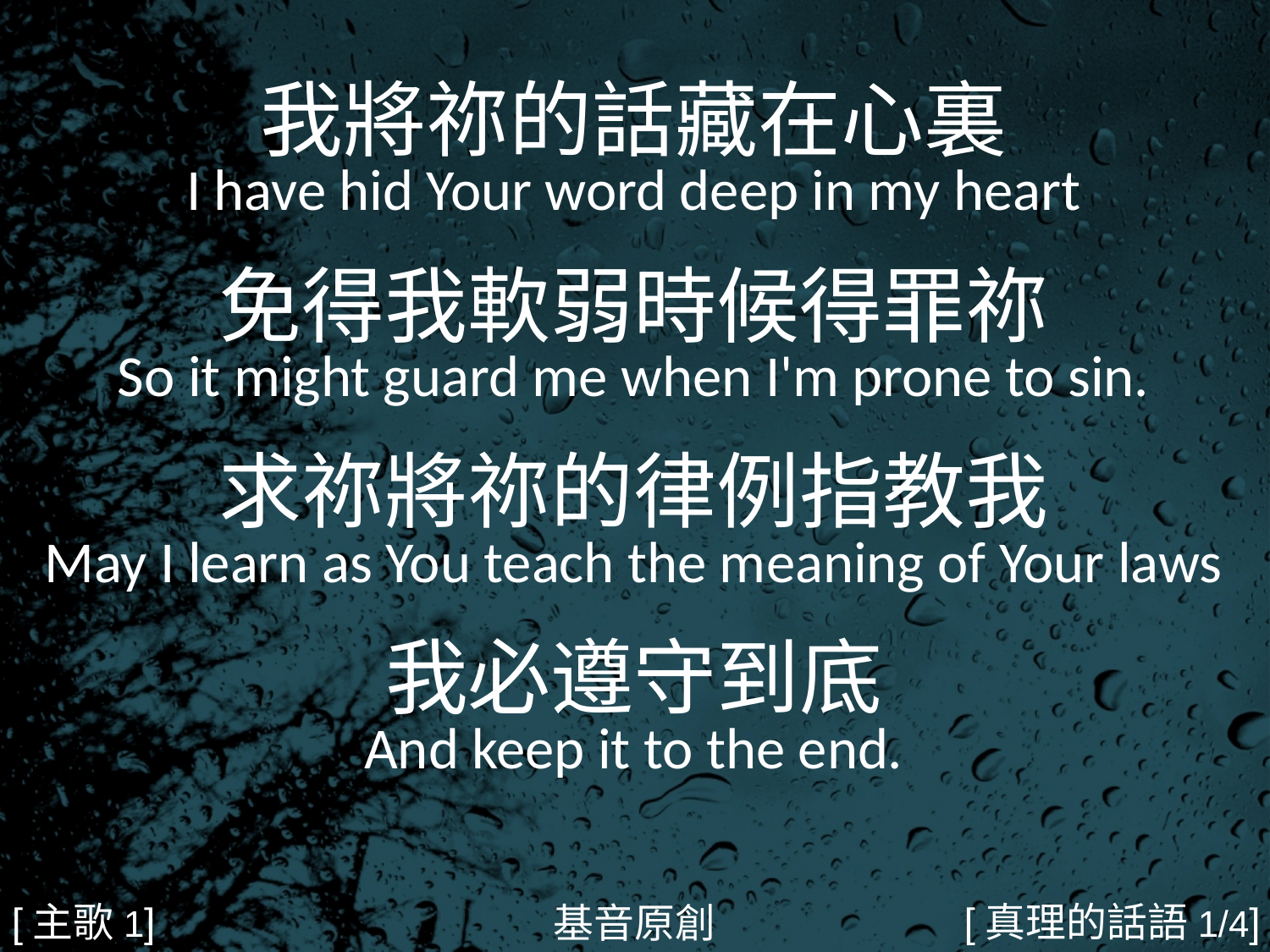

我將祢的話藏在心裏
I have hid Your word deep in my heart

免得我軟弱時候得罪祢
So it might guard me when I'm prone to sin.

求祢將祢的律例指教我
May I learn as You teach the meaning of Your laws

我必遵守到底
And keep it to the end.
#

[主歌1]
[真理的話語1/4]
基音原創